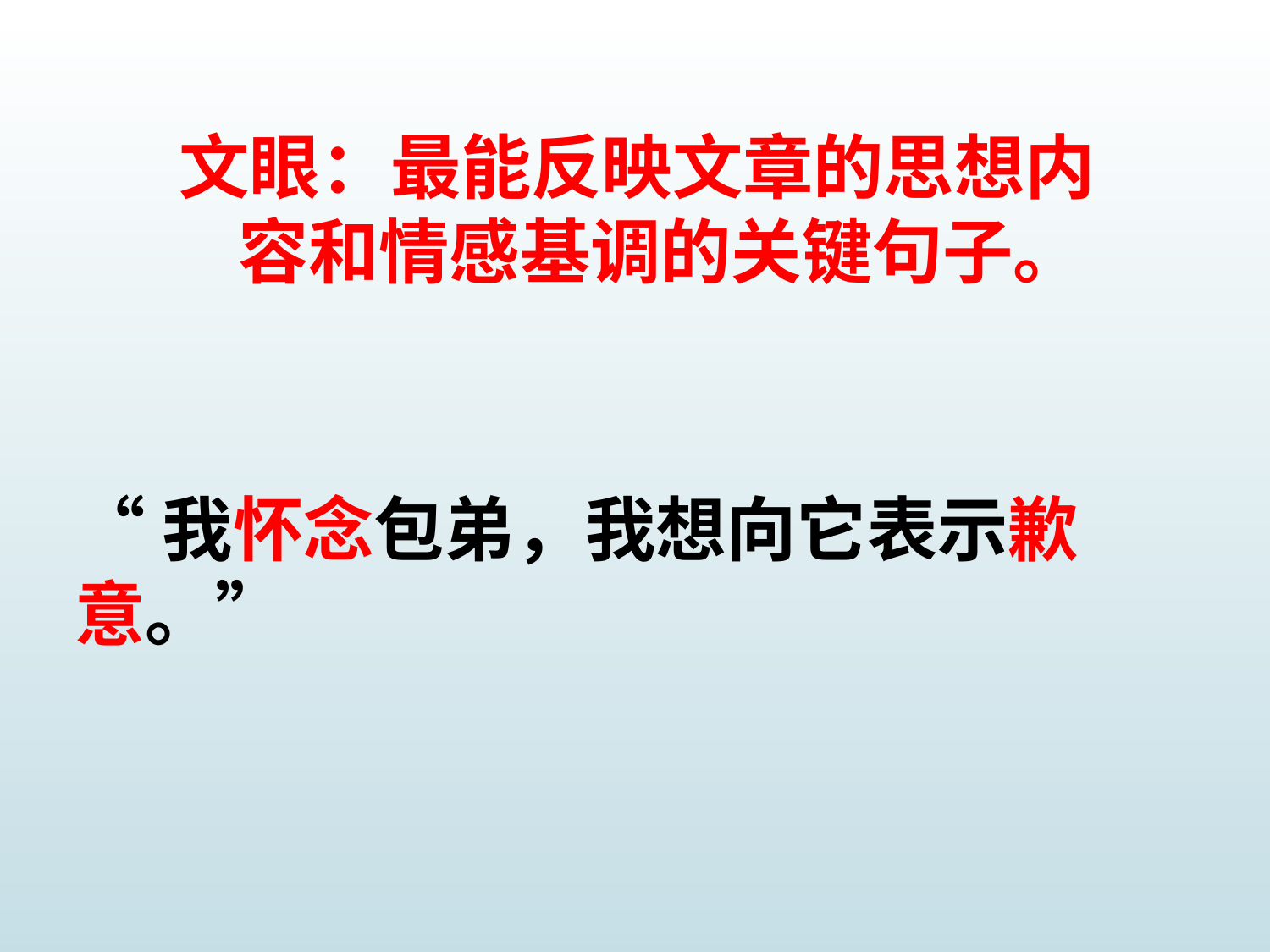

文眼：最能反映文章的思想内容和情感基调的关键句子。
“我怀念包弟，我想向它表示歉意。”